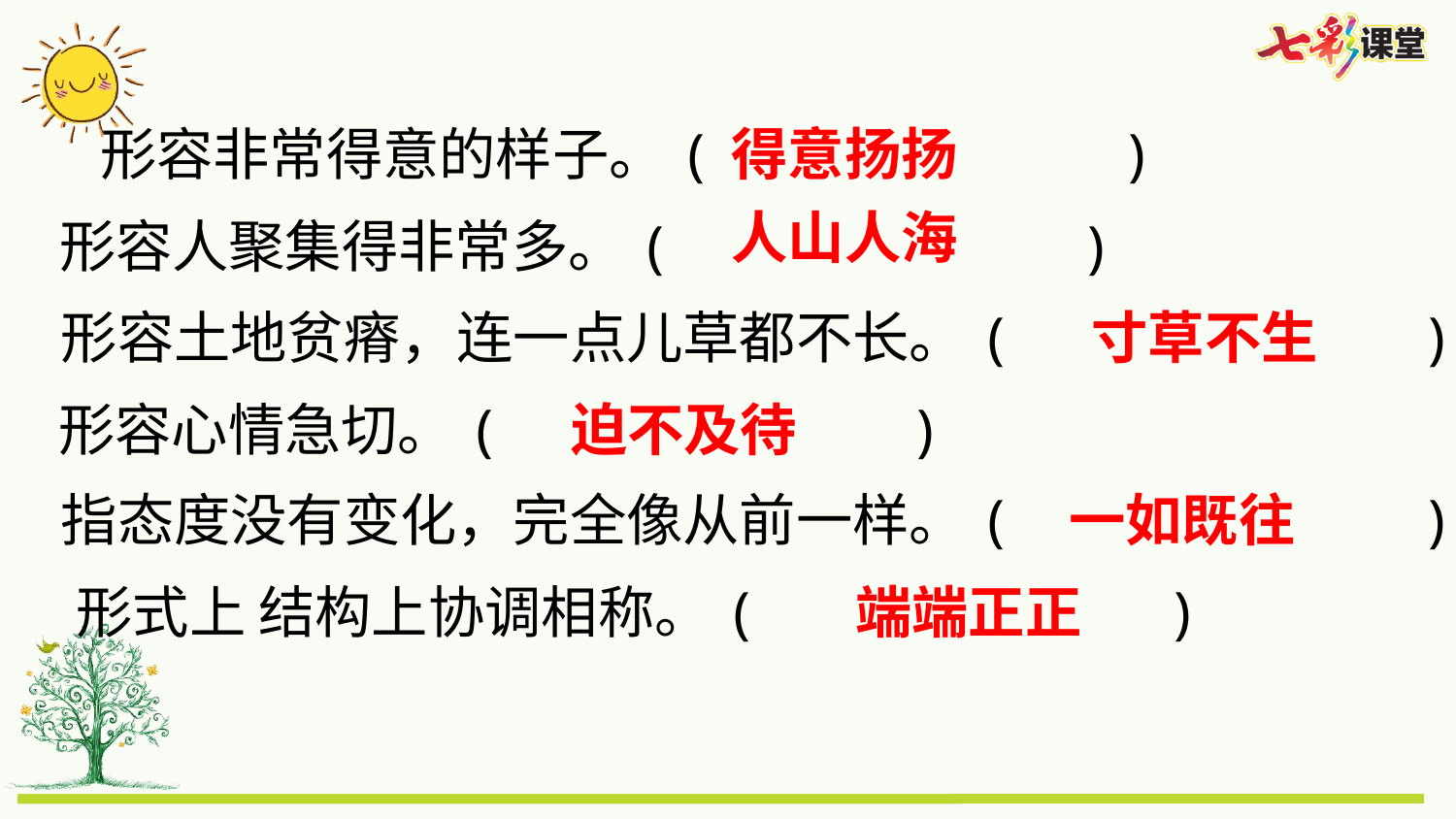

形容非常得意的样子。(            )
得意扬扬
人山人海
形容人聚集得非常多。(            )
形容土地贫瘠，连一点儿草都不长。(            )
寸草不生
形容心情急切。(            )
迫不及待
指态度没有变化，完全像从前一样。(            )
一如既往
形式上 结构上协调相称。(            )
端端正正